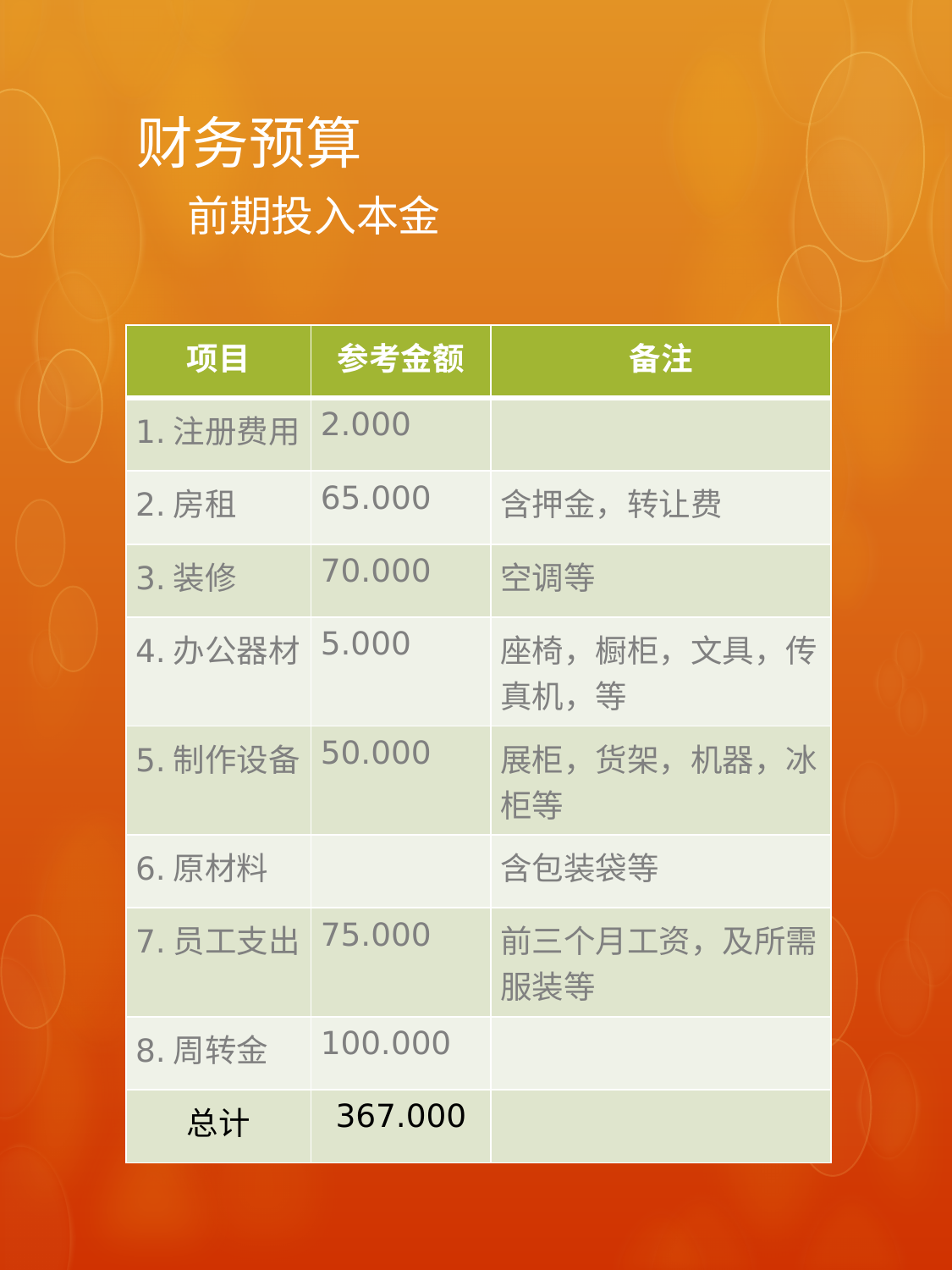

# 财务预算 前期投入本金
| 项目 | 参考金额 | 备注 |
| --- | --- | --- |
| 1.注册费用 | 2.000 |  |
| 2.房租 | 65.000 | 含押金，转让费 |
| 3.装修 | 70.000 | 空调等 |
| 4.办公器材 | 5.000 | 座椅，橱柜，文具，传真机，等 |
| 5.制作设备 | 50.000 | 展柜，货架，机器，冰柜等 |
| 6.原材料 |  | 含包装袋等 |
| 7.员工支出 | 75.000 | 前三个月工资，及所需服装等 |
| 8.周转金 | 100.000 |  |
| 总计 | 367.000 |  |